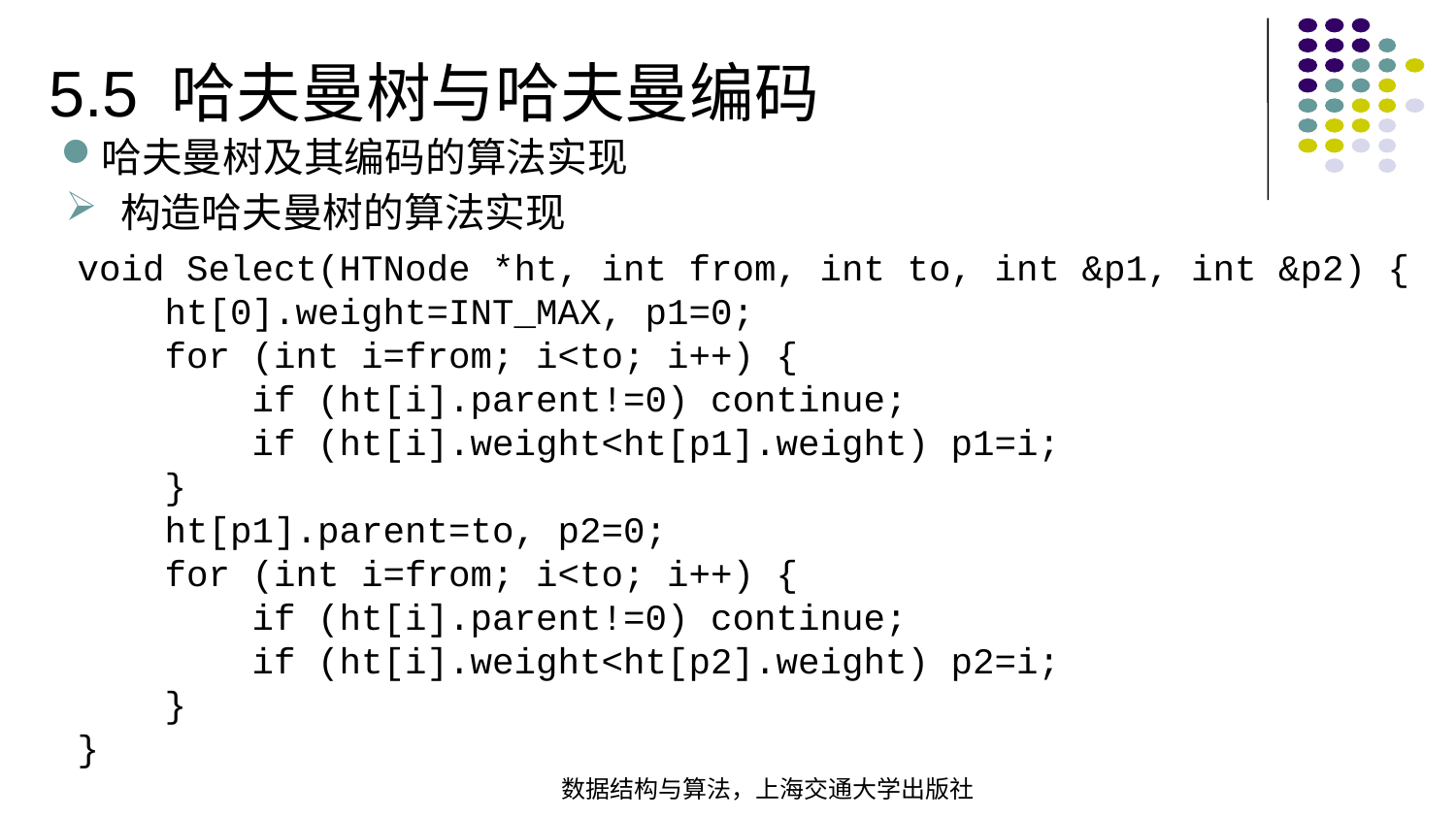

5.5 哈夫曼树与哈夫曼编码
哈夫曼树及其编码的算法实现
构造哈夫曼树的算法实现
void Select(HTNode *ht, int from, int to, int &p1, int &p2) {    ht[0].weight=INT_MAX, p1=0;    for (int i=from; i<to; i++) {        if (ht[i].parent!=0) continue;        if (ht[i].weight<ht[p1].weight) p1=i;    }    ht[p1].parent=to, p2=0;    for (int i=from; i<to; i++) {        if (ht[i].parent!=0) continue;        if (ht[i].weight<ht[p2].weight) p2=i;    }
}